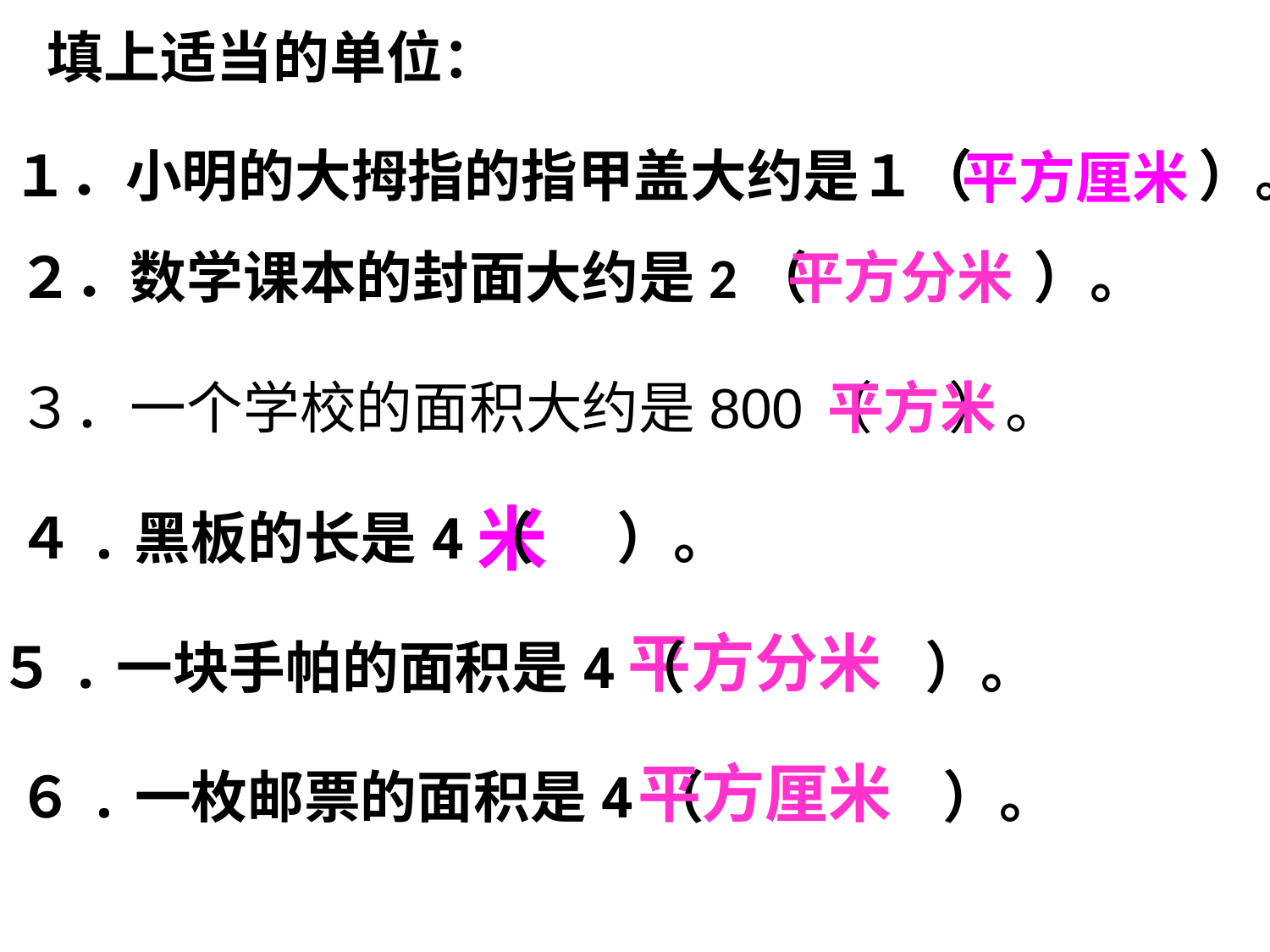

填上适当的单位：
１．小明的大拇指的指甲盖大约是１（　　　　）。

平方厘米
２．数学课本的封面大约是2（　　　　）。
平方分米
３．一个学校的面积大约是800（      ）。
平方米

米
４.黑板的长是4（  　）。
平方分米
５.一块手帕的面积是4（　　 　　）。
平方厘米
６.一枚邮票的面积是4（ 　　　　）。